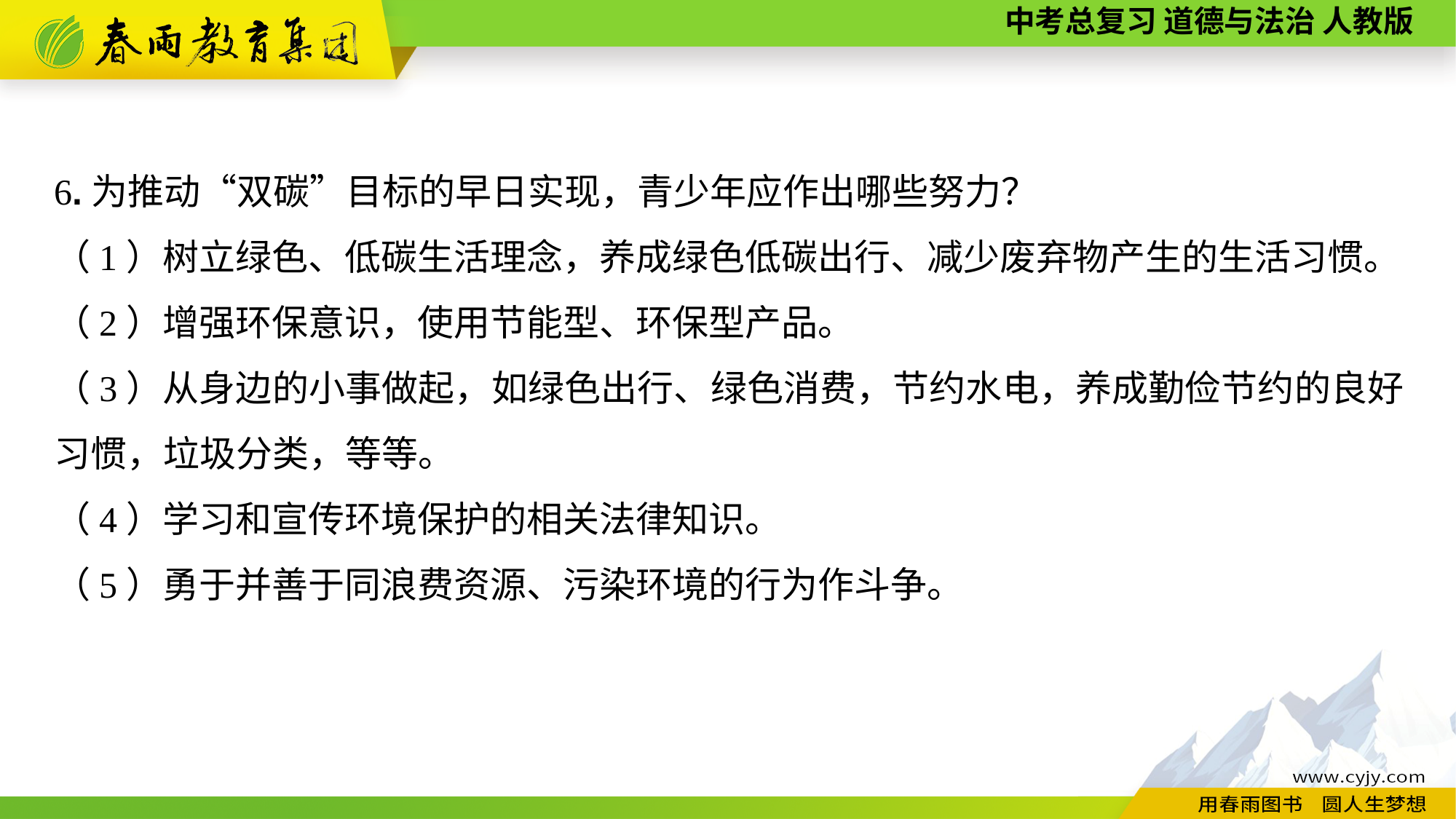

6.为推动“双碳”目标的早日实现，青少年应作出哪些努力？
（1）树立绿色、低碳生活理念，养成绿色低碳出行、减少废弃物产生的生活习惯。
（2）增强环保意识，使用节能型、环保型产品。
（3）从身边的小事做起，如绿色出行、绿色消费，节约水电，养成勤俭节约的良好习惯，垃圾分类，等等。
（4）学习和宣传环境保护的相关法律知识。
（5）勇于并善于同浪费资源、污染环境的行为作斗争。